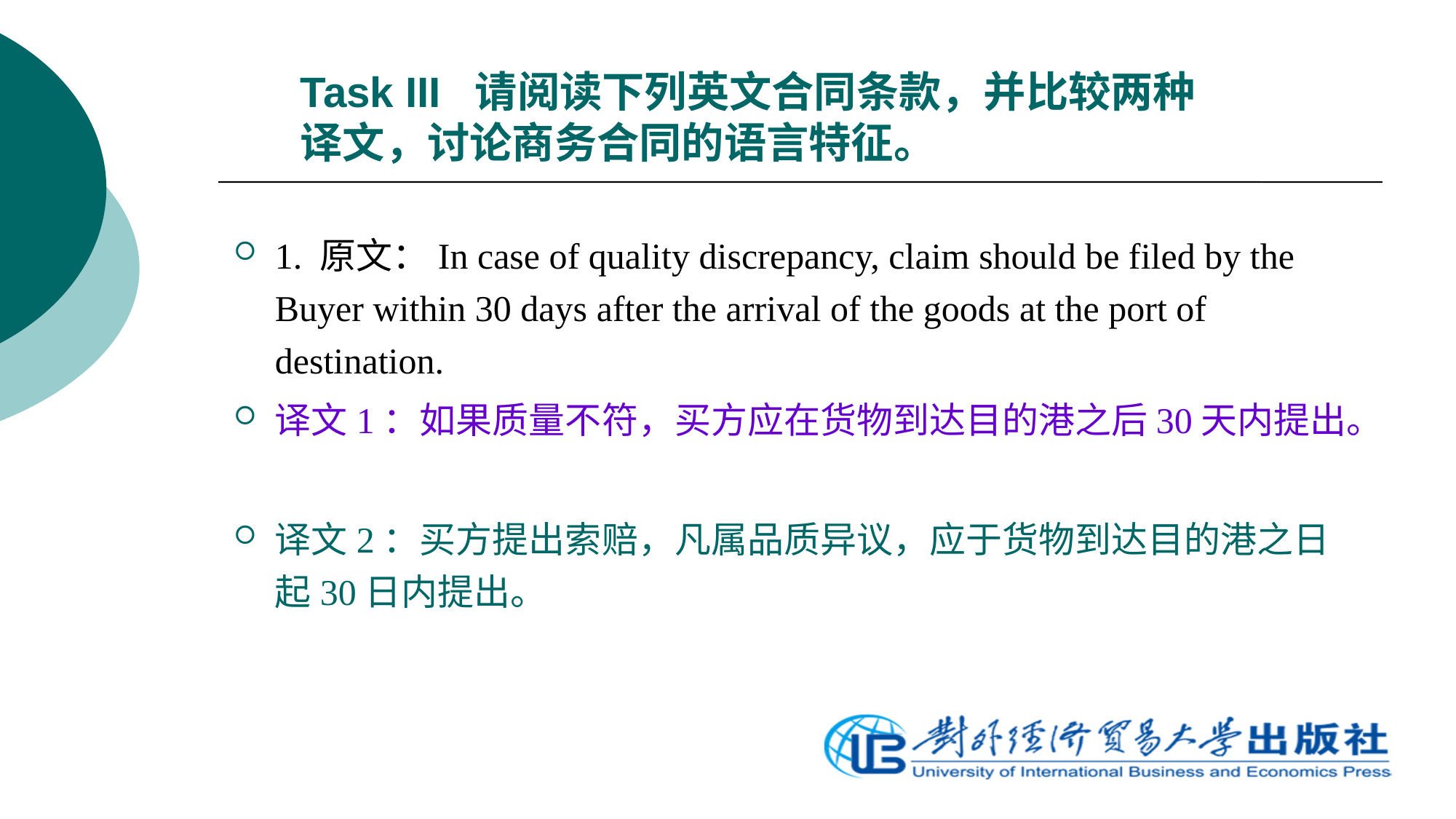

# Task III  请阅读下列英文合同条款，并比较两种译文，讨论商务合同的语言特征。
1. 原文：In case of quality discrepancy, claim should be filed by the Buyer within 30 days after the arrival of the goods at the port of destination.
译文1：如果质量不符，买方应在货物到达目的港之后30天内提出。

译文2：买方提出索赔，凡属品质异议，应于货物到达目的港之日起30日内提出。